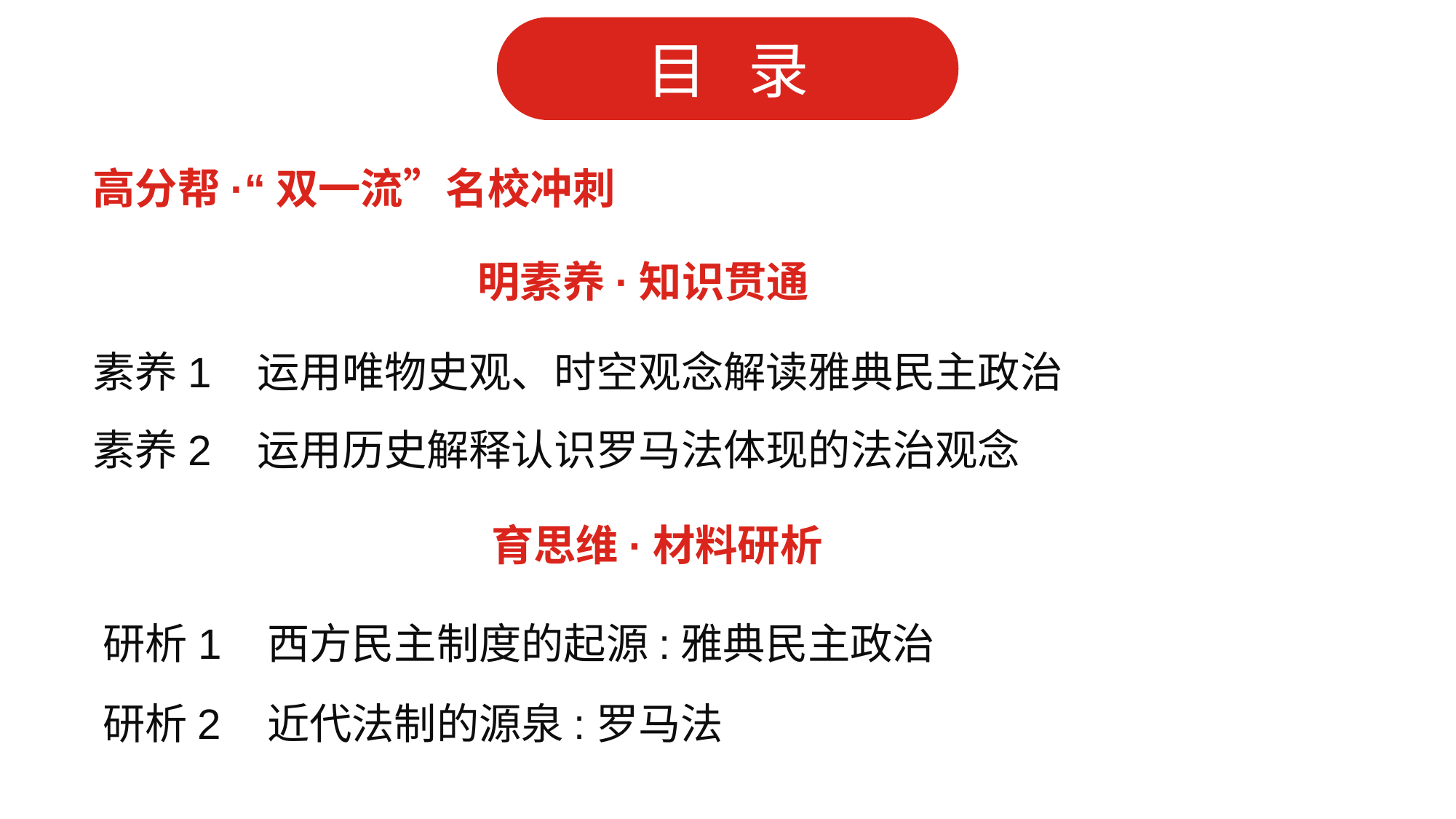

高分帮·“双一流”名校冲刺
明素养·知识贯通
素养1   运用唯物史观、时空观念解读雅典民主政治
素养2   运用历史解释认识罗马法体现的法治观念
育思维·材料研析
研析1   西方民主制度的起源:雅典民主政治
研析2   近代法制的源泉:罗马法